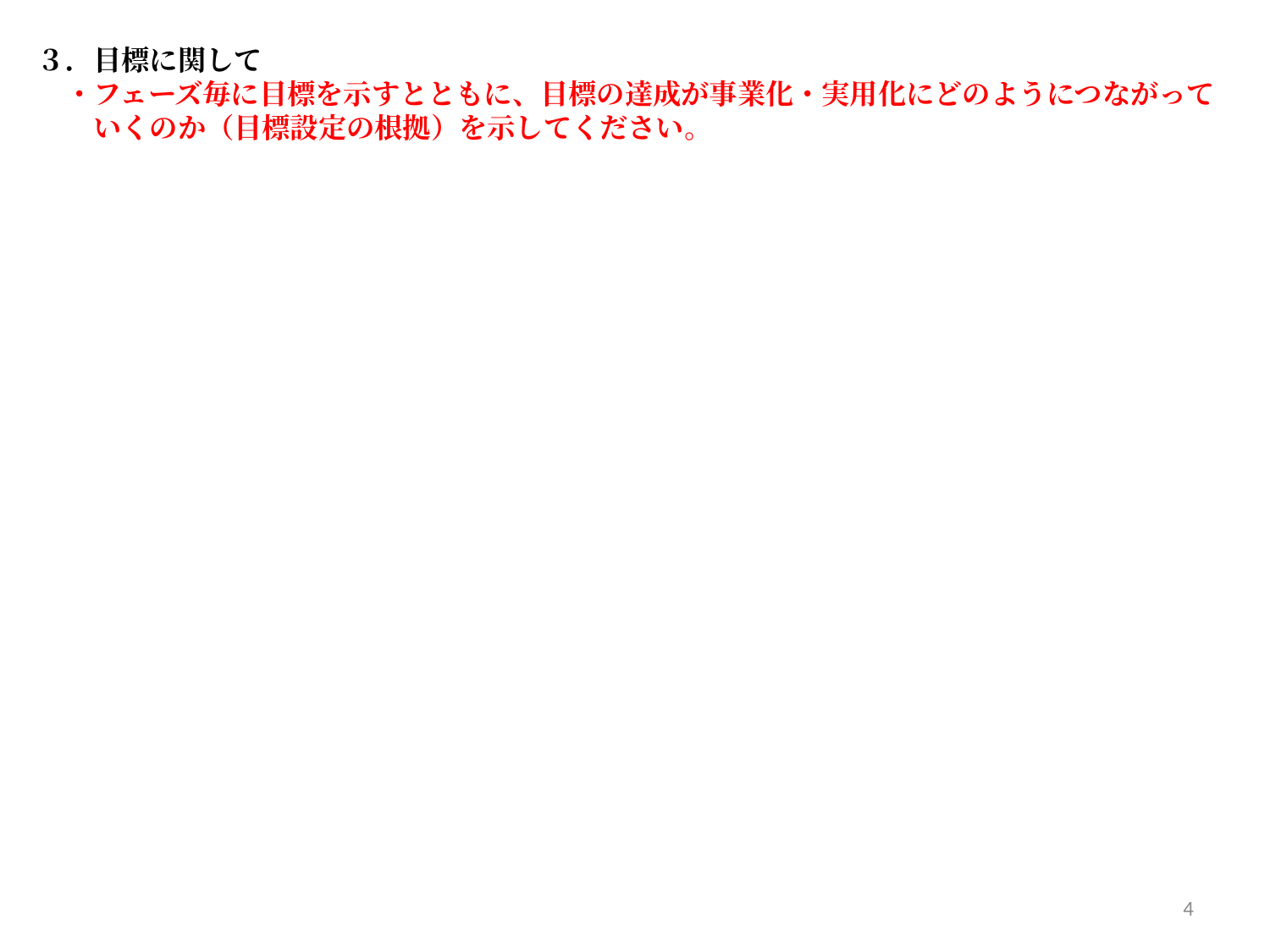

３．目標に関して
　・フェーズ毎に目標を示すとともに、目標の達成が事業化・実用化にどのようにつながって
　　いくのか（目標設定の根拠）を示してください。

4